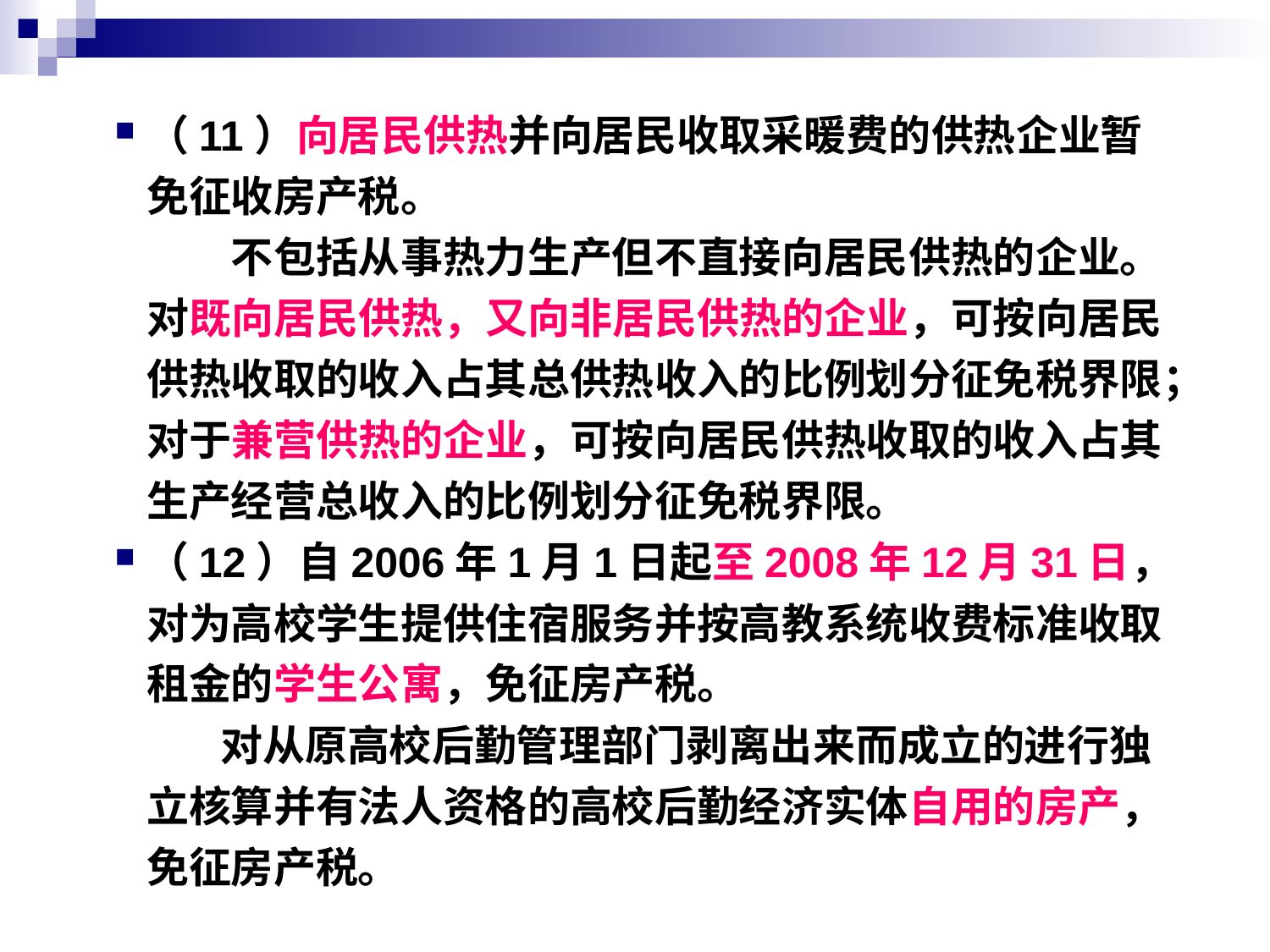

（11）向居民供热并向居民收取采暖费的供热企业暂免征收房产税。
　　不包括从事热力生产但不直接向居民供热的企业。对既向居民供热，又向非居民供热的企业，可按向居民供热收取的收入占其总供热收入的比例划分征免税界限；对于兼营供热的企业，可按向居民供热收取的收入占其生产经营总收入的比例划分征免税界限。
（12）自2006年1月1日起至2008年12月31日，对为高校学生提供住宿服务并按高教系统收费标准收取租金的学生公寓，免征房产税。
          对从原高校后勤管理部门剥离出来而成立的进行独立核算并有法人资格的高校后勤经济实体自用的房产，免征房产税。